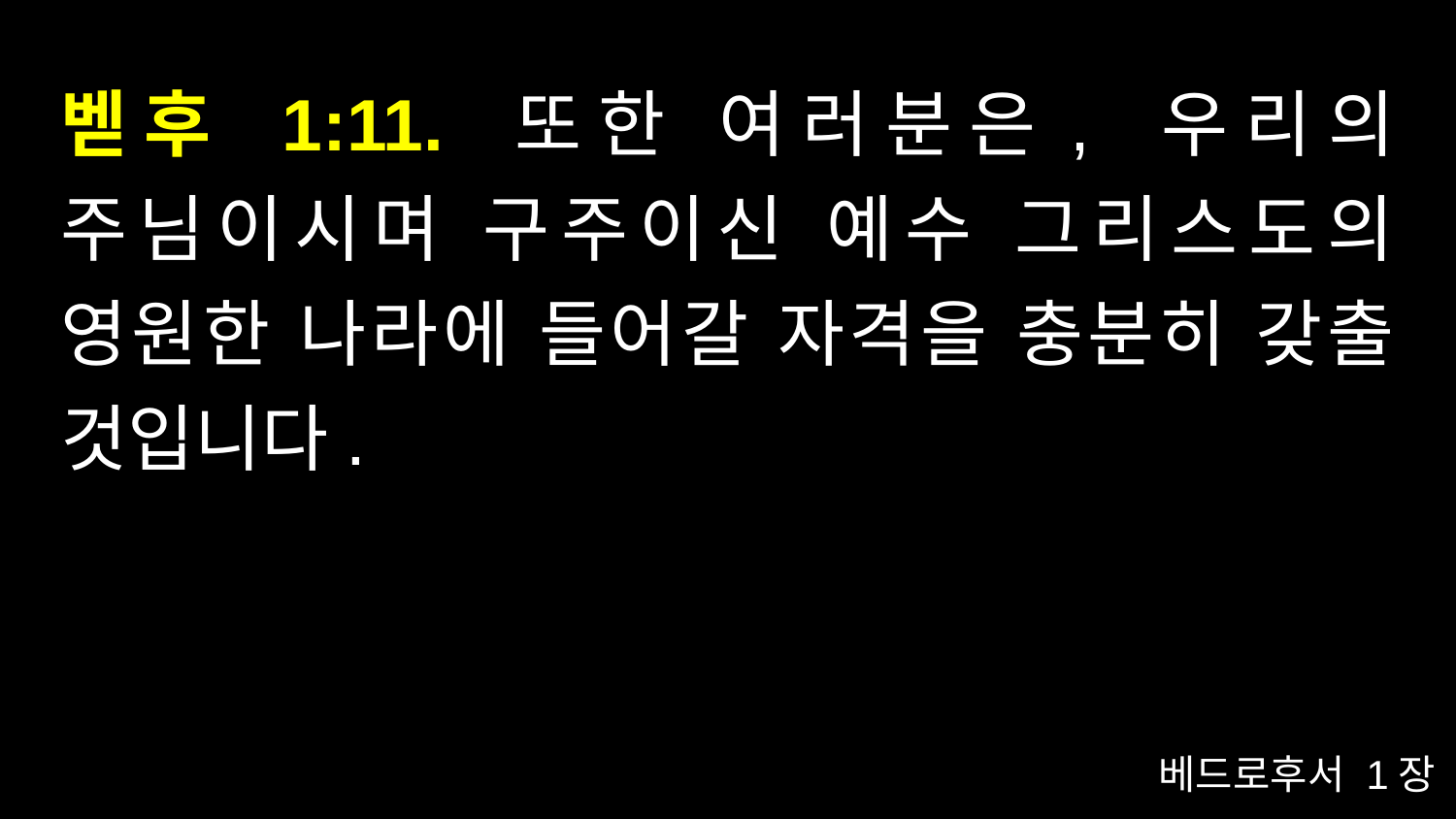

# 벧후 1:11. 또한 여러분은, 우리의 주님이시며 구주이신 예수 그리스도의 영원한 나라에 들어갈 자격을 충분히 갖출 것입니다.
베드로후서 1장